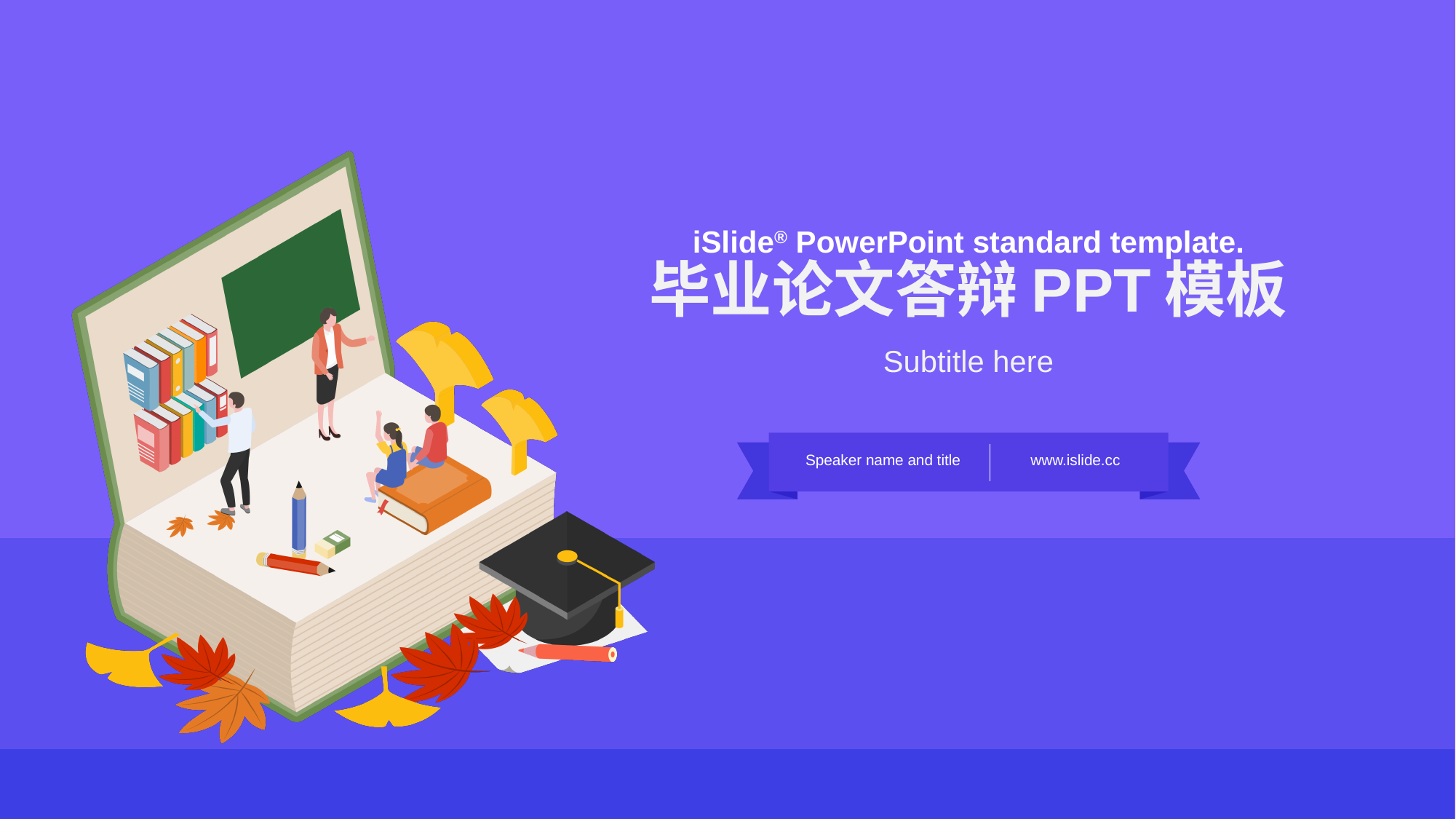

# iSlide® PowerPoint standard template. 毕业论文答辩PPT模板
Subtitle here

Speaker name and title
www.islide.cc